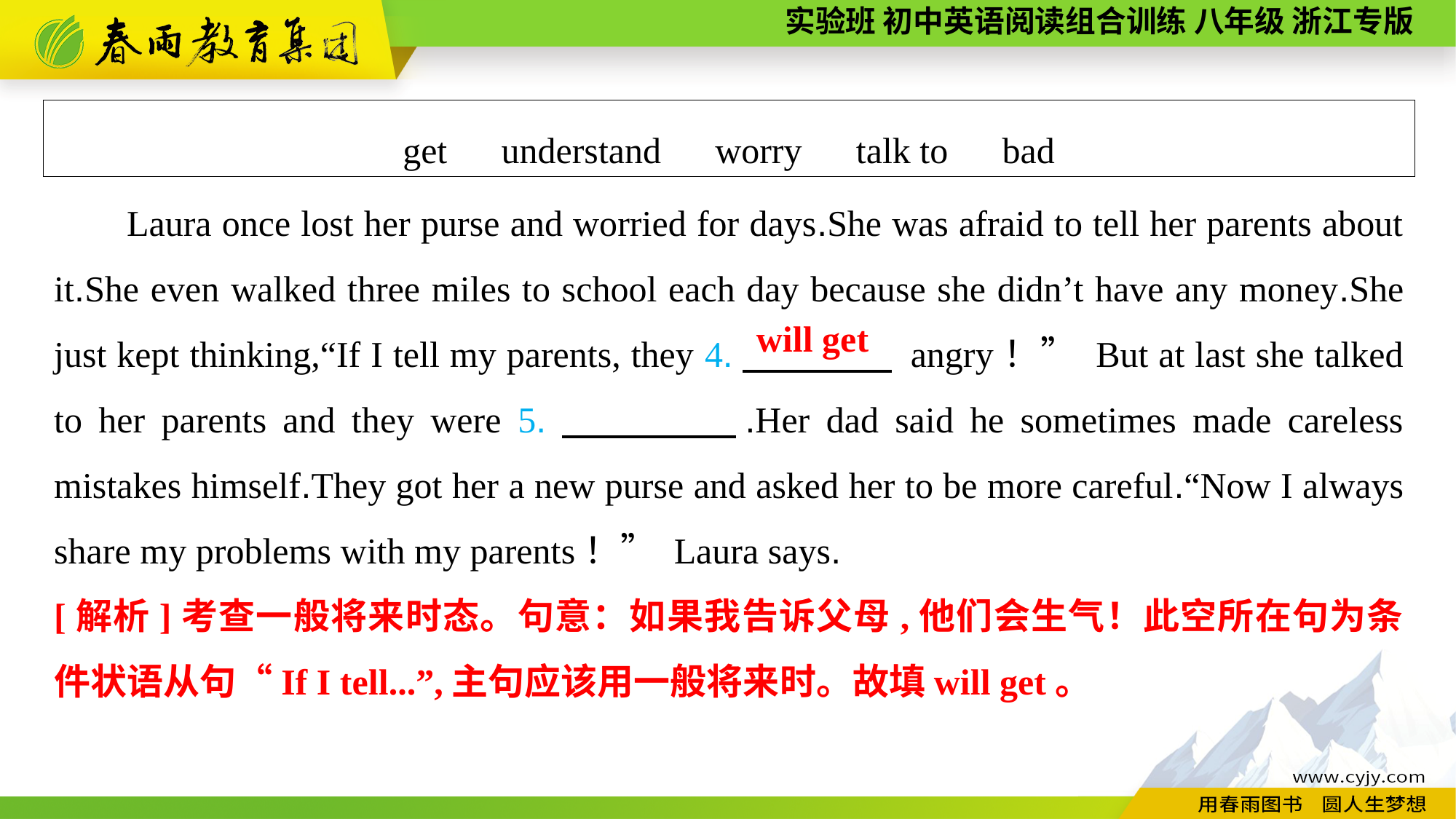

get　understand　worry　talk to　bad
Laura once lost her purse and worried for days.She was afraid to tell her parents about it.She even walked three miles to school each day because she didn’t have any money.She just kept thinking,“If I tell my parents, they 4.　　　　 angry！” But at last she talked to her parents and they were 5.　　　　.Her dad said he sometimes made careless mistakes himself.They got her a new purse and asked her to be more careful.“Now I always share my problems with my parents！” Laura says.
will get
[解析]考查一般将来时态。句意：如果我告诉父母,他们会生气！此空所在句为条件状语从句“If I tell...”,主句应该用一般将来时。故填will get。